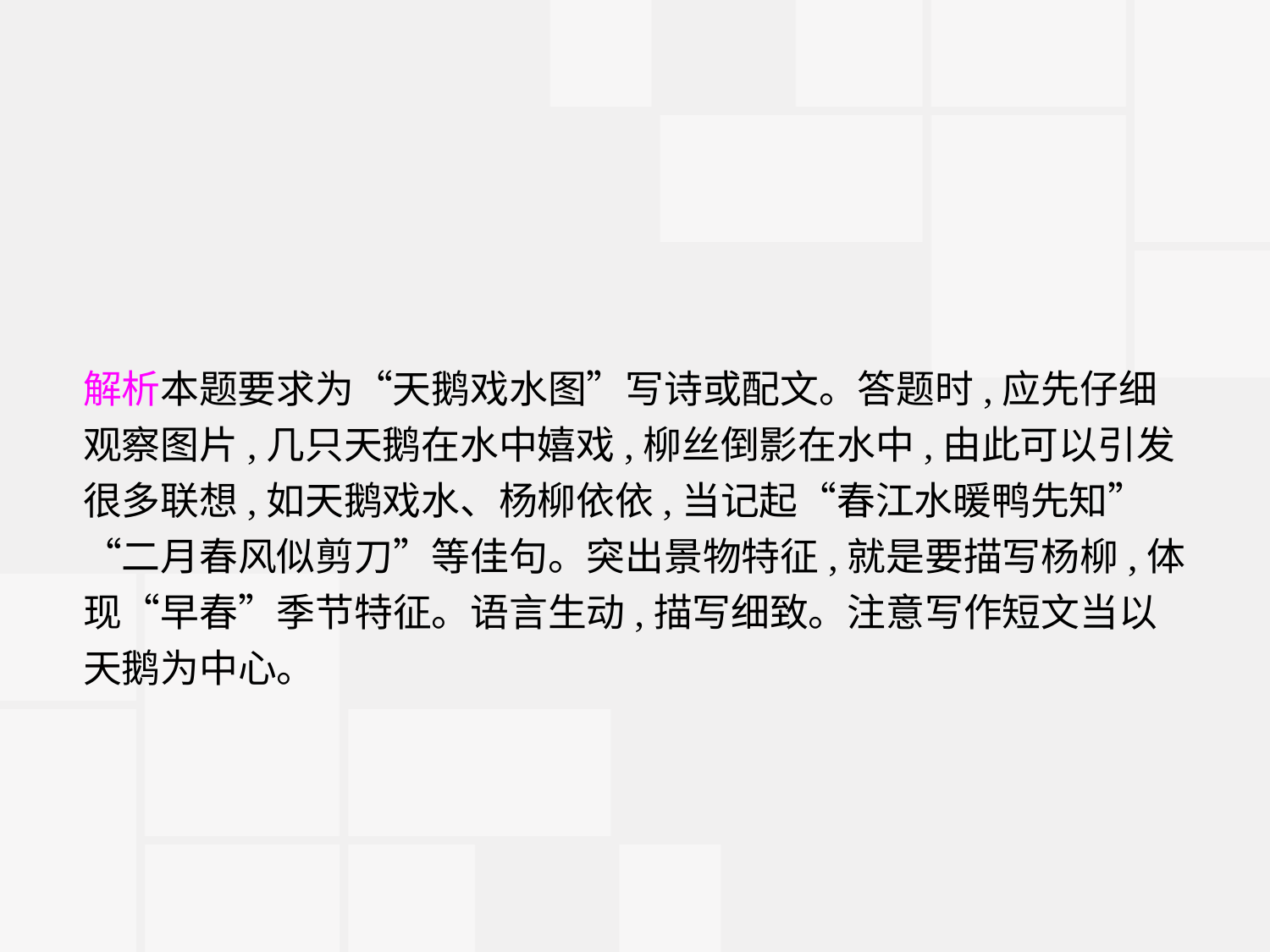

解析本题要求为“天鹅戏水图”写诗或配文。答题时,应先仔细观察图片,几只天鹅在水中嬉戏,柳丝倒影在水中,由此可以引发很多联想,如天鹅戏水、杨柳依依,当记起“春江水暖鸭先知”“二月春风似剪刀”等佳句。突出景物特征,就是要描写杨柳,体现“早春”季节特征。语言生动,描写细致。注意写作短文当以天鹅为中心。